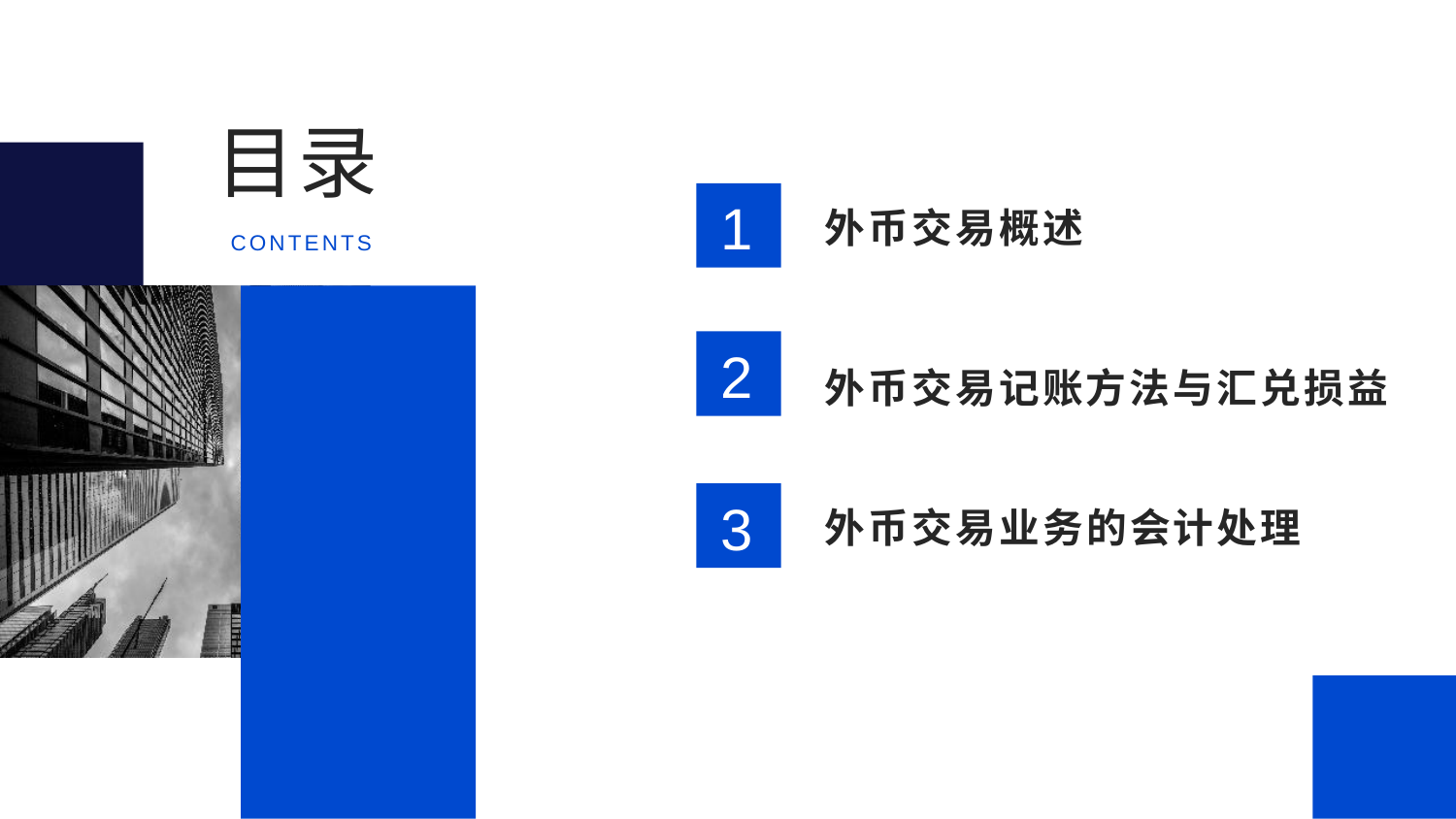

目录

1
外币交易概述
CONTENTS

外币交易记账方法与汇兑损益
2

3
外币交易业务的会计处理
4